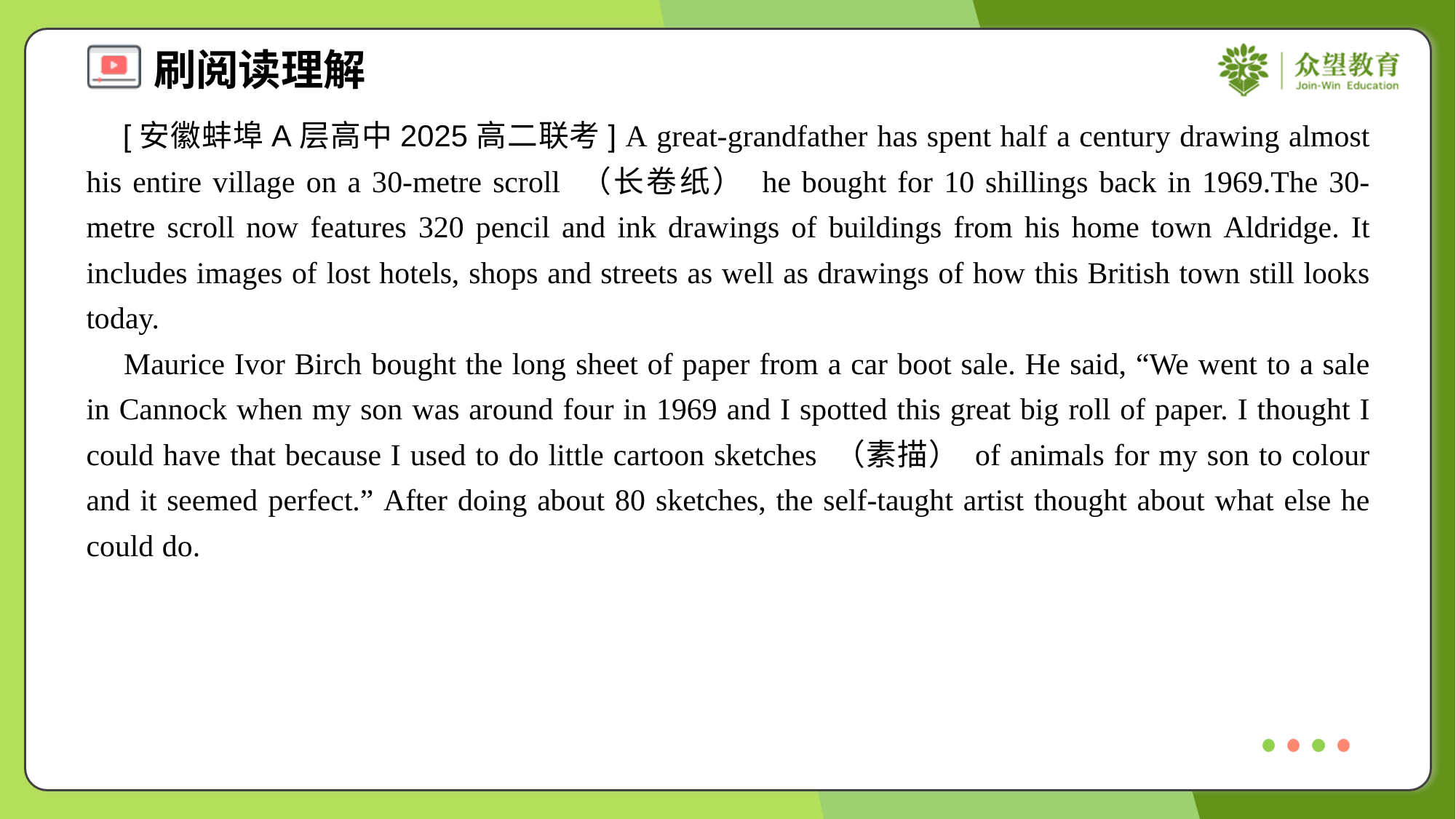

[安徽蚌埠A层高中2025高二联考] A great-grandfather has spent half a century drawing almost his entire village on a 30-metre scroll （长卷纸） he bought for 10 shillings back in 1969.The 30-metre scroll now features 320 pencil and ink drawings of buildings from his home town Aldridge. It includes images of lost hotels, shops and streets as well as drawings of how this British town still looks today.
    Maurice Ivor Birch bought the long sheet of paper from a car boot sale. He said, “We went to a sale in Cannock when my son was around four in 1969 and I spotted this great big roll of paper. I thought I could have that because I used to do little cartoon sketches （素描） of animals for my son to colour and it seemed perfect.” After doing about 80 sketches, the self-taught artist thought about what else he could do.